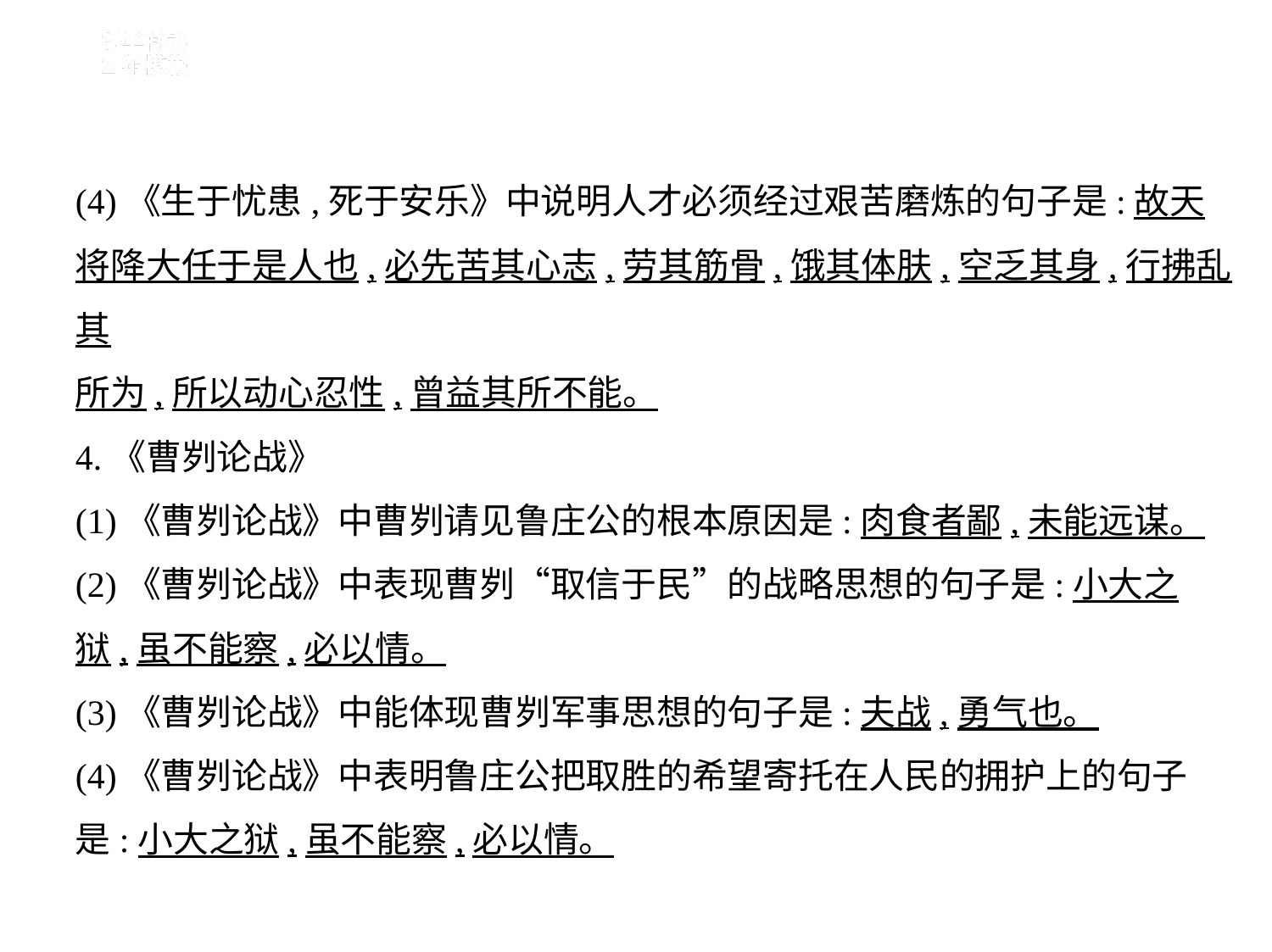

(4)《生于忧患,死于安乐》中说明人才必须经过艰苦磨炼的句子是:故天
将降大任于是人也,必先苦其心志,劳其筋骨,饿其体肤,空乏其身,行拂乱其
所为,所以动心忍性,曾益其所不能。
4.《曹刿论战》
(1)《曹刿论战》中曹刿请见鲁庄公的根本原因是:肉食者鄙,未能远谋。
(2)《曹刿论战》中表现曹刿“取信于民”的战略思想的句子是:小大之
狱,虽不能察,必以情。
(3)《曹刿论战》中能体现曹刿军事思想的句子是:夫战,勇气也。
(4)《曹刿论战》中表明鲁庄公把取胜的希望寄托在人民的拥护上的句子
是:小大之狱,虽不能察,必以情。